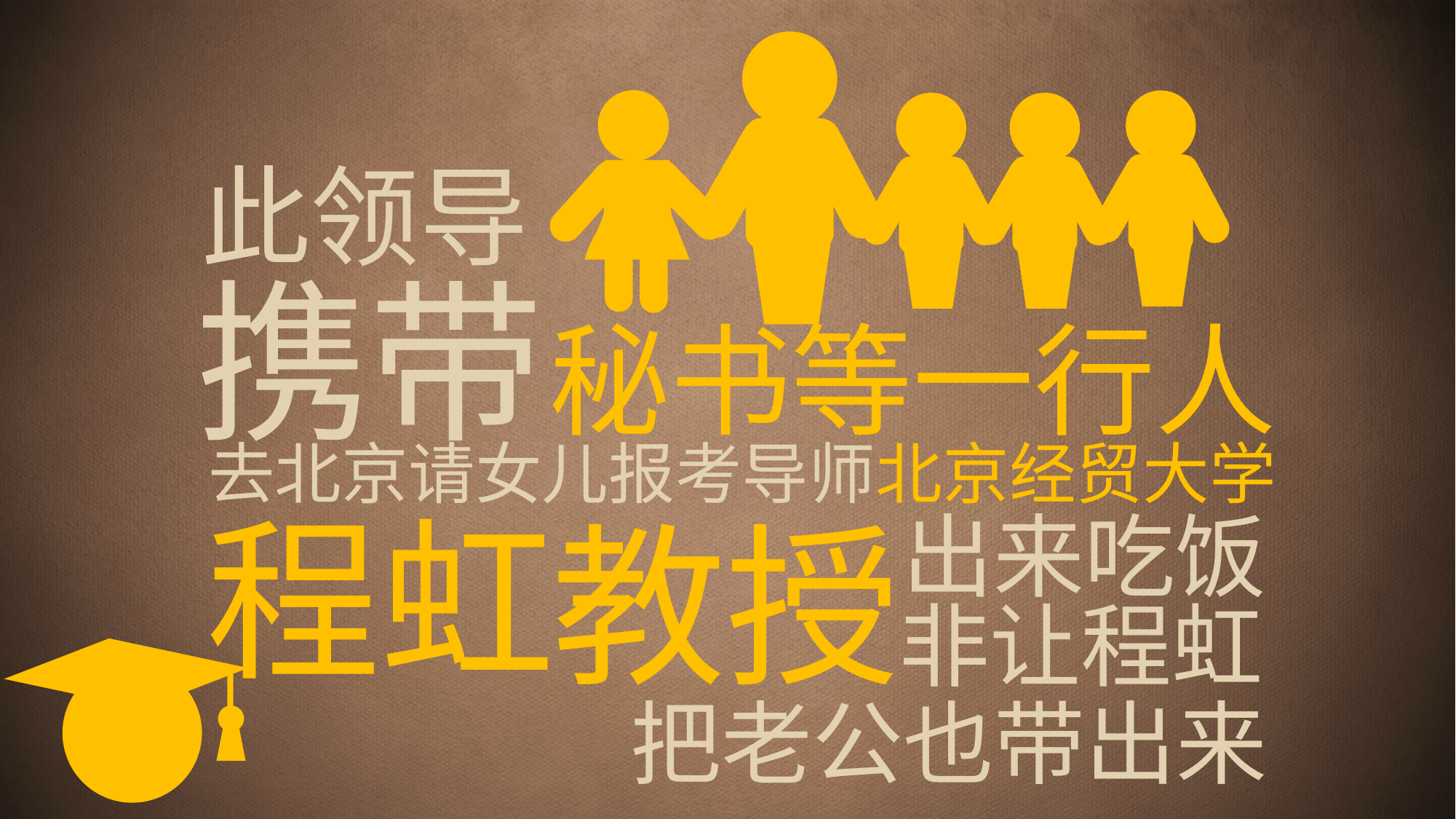

此领导
携带
秘书等一行人
去北京请女儿报考导师北京经贸大学
程虹
教授
出来吃饭
非让程虹

把老公也带出来